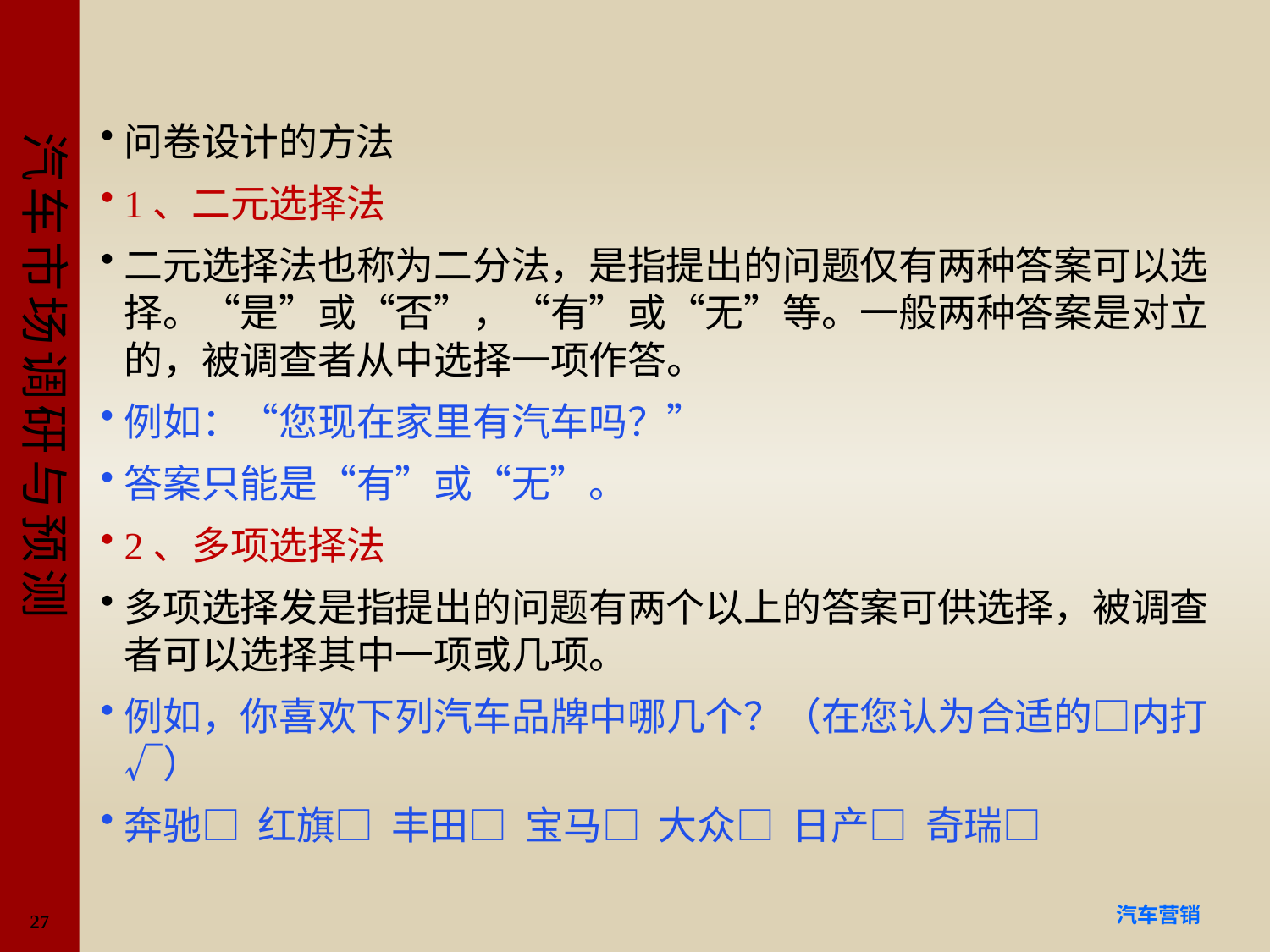

#
问卷设计的方法
1、二元选择法
二元选择法也称为二分法，是指提出的问题仅有两种答案可以选择。“是”或“否”，“有”或“无”等。一般两种答案是对立的，被调查者从中选择一项作答。
例如：“您现在家里有汽车吗？”
答案只能是“有”或“无”。
2、多项选择法
多项选择发是指提出的问题有两个以上的答案可供选择，被调查者可以选择其中一项或几项。
例如，你喜欢下列汽车品牌中哪几个？（在您认为合适的□内打√）
奔驰□  红旗□  丰田□  宝马□  大众□  日产□  奇瑞□

27